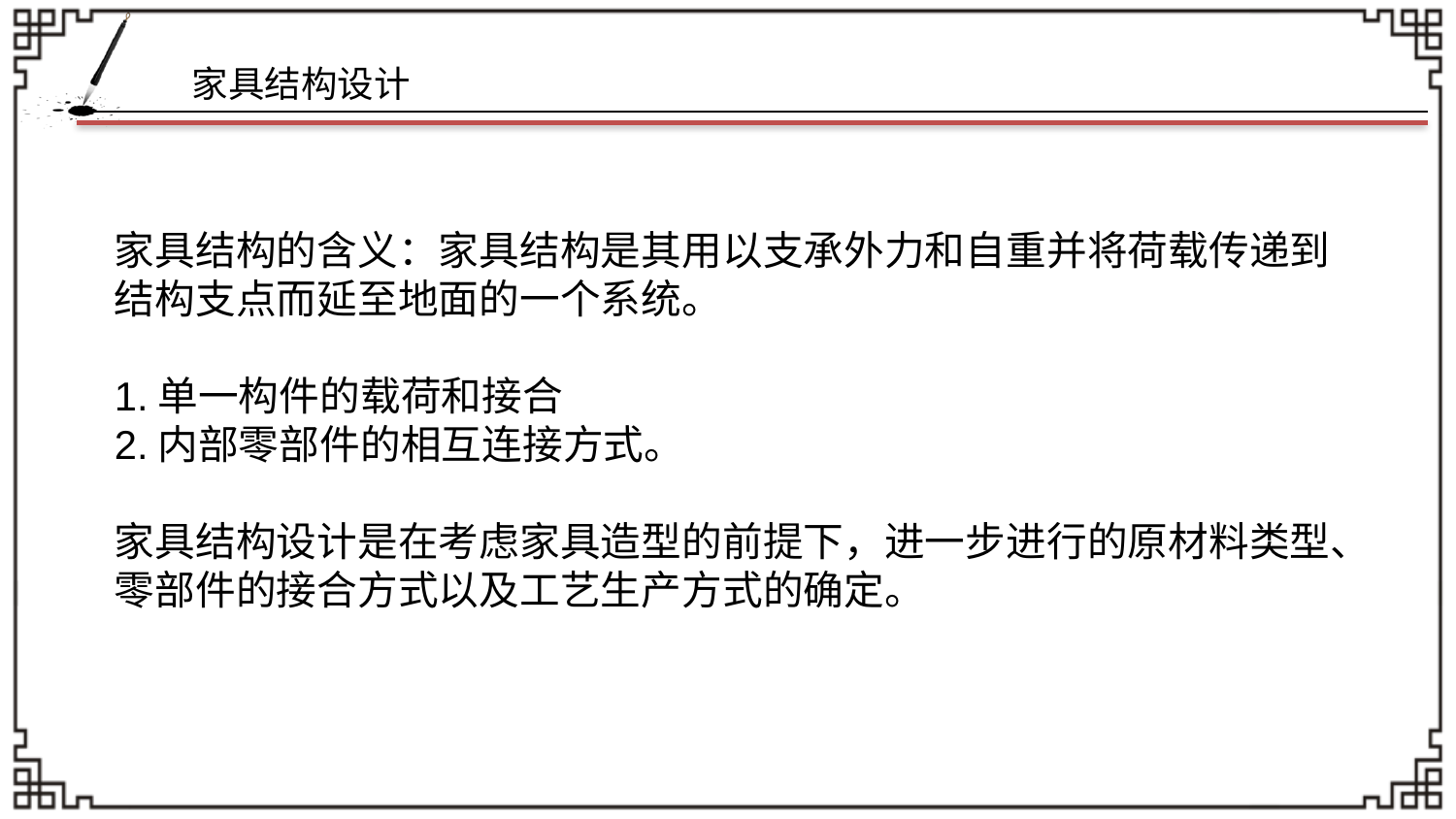

#
家具结构的含义：家具结构是其用以支承外力和自重并将荷载传递到结构支点而延至地面的一个系统。

1.单一构件的载荷和接合
2.内部零部件的相互连接方式。

家具结构设计是在考虑家具造型的前提下，进一步进行的原材料类型、零部件的接合方式以及工艺生产方式的确定。